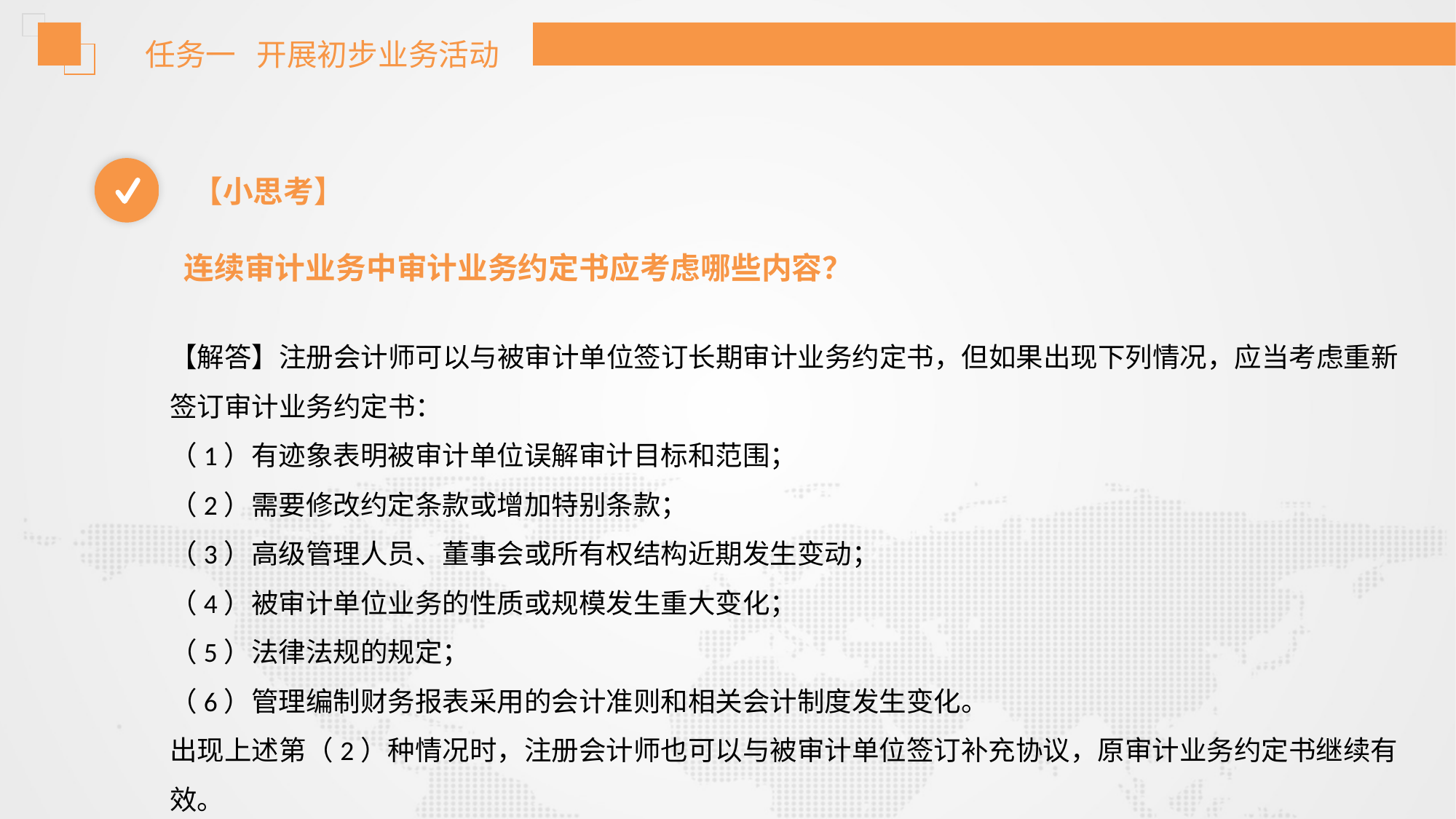

任务一   开展初步业务活动

【小思考】
连续审计业务中审计业务约定书应考虑哪些内容？
【解答】注册会计师可以与被审计单位签订长期审计业务约定书，但如果出现下列情况，应当考虑重新签订审计业务约定书：
（1）有迹象表明被审计单位误解审计目标和范围；
（2）需要修改约定条款或增加特别条款；
（3）高级管理人员、董事会或所有权结构近期发生变动；
（4）被审计单位业务的性质或规模发生重大变化；
（5）法律法规的规定；
（6）管理编制财务报表采用的会计准则和相关会计制度发生变化。
出现上述第（2）种情况时，注册会计师也可以与被审计单位签订补充协议，原审计业务约定书继续有效。